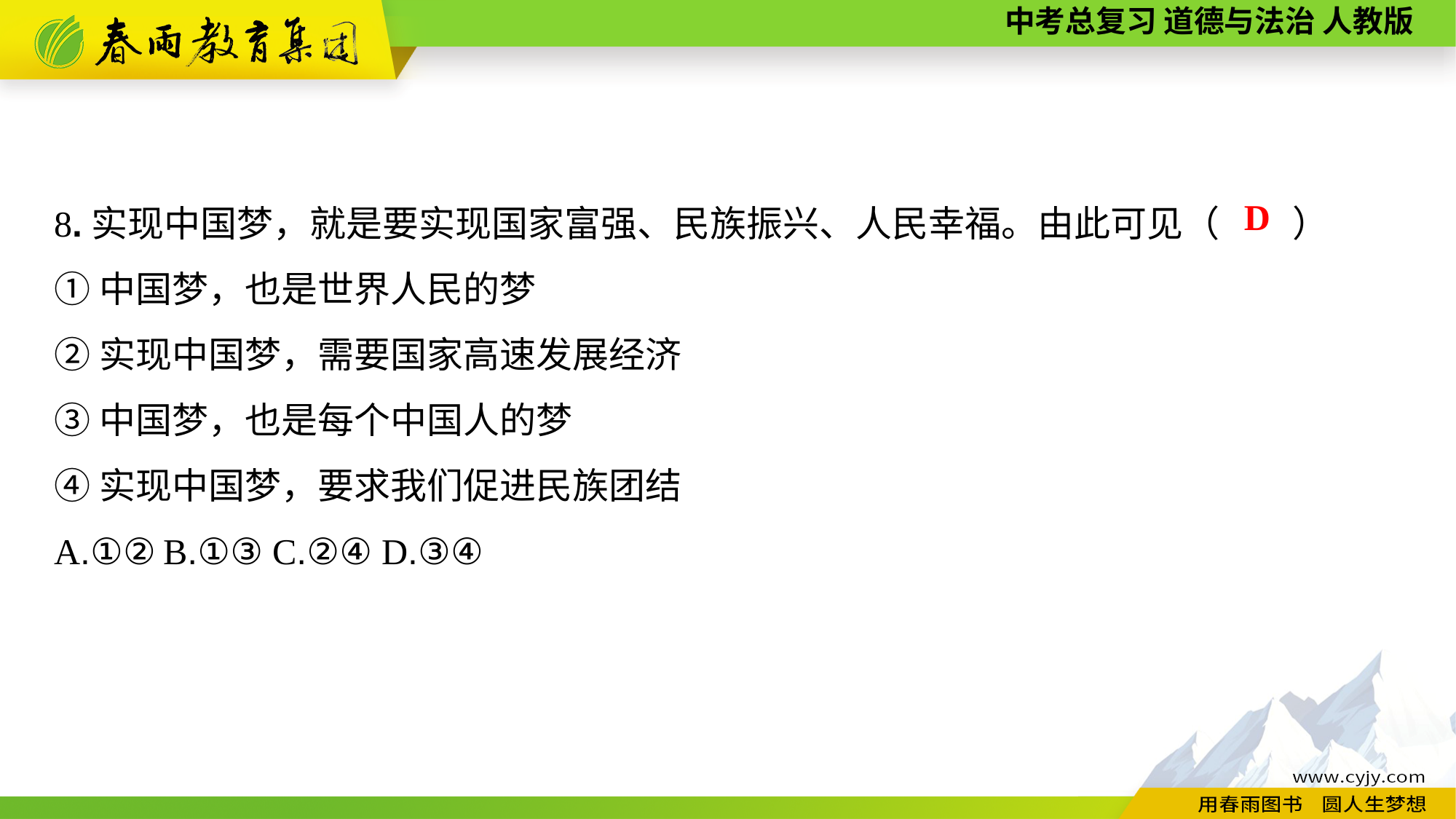

8.实现中国梦，就是要实现国家富强、民族振兴、人民幸福。由此可见（　　）
①中国梦，也是世界人民的梦
②实现中国梦，需要国家高速发展经济
③中国梦，也是每个中国人的梦
④实现中国梦，要求我们促进民族团结
A.①②	B.①③	C.②④	D.③④
D